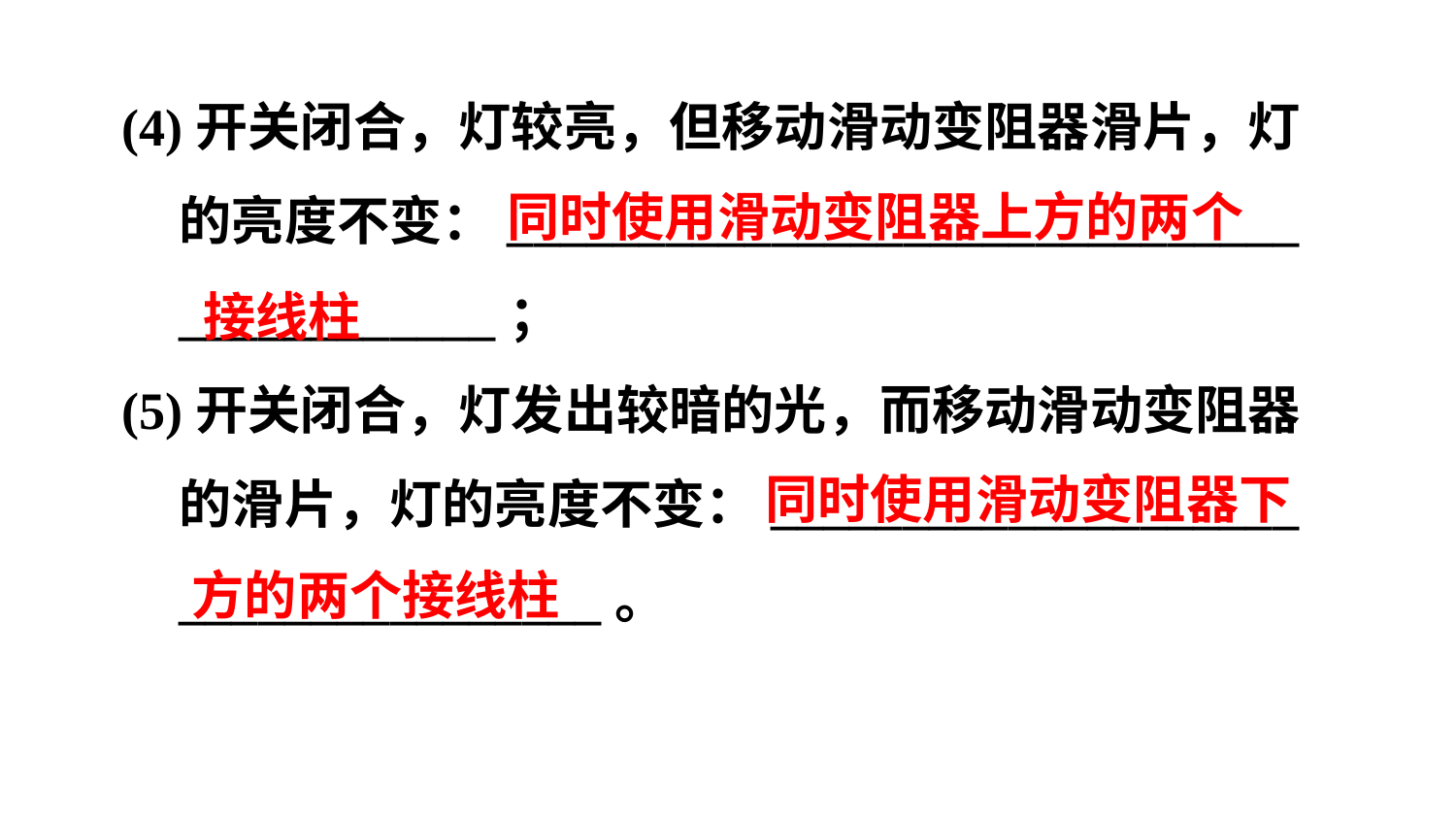

(4)开关闭合，灯较亮，但移动滑动变阻器滑片，灯的亮度不变：______________________________
____________；
(5)开关闭合，灯发出较暗的光，而移动滑动变阻器的滑片，灯的亮度不变：____________________
________________。
同时使用滑动变阻器上方的两个
接线柱
同时使用滑动变阻器下
方的两个接线柱